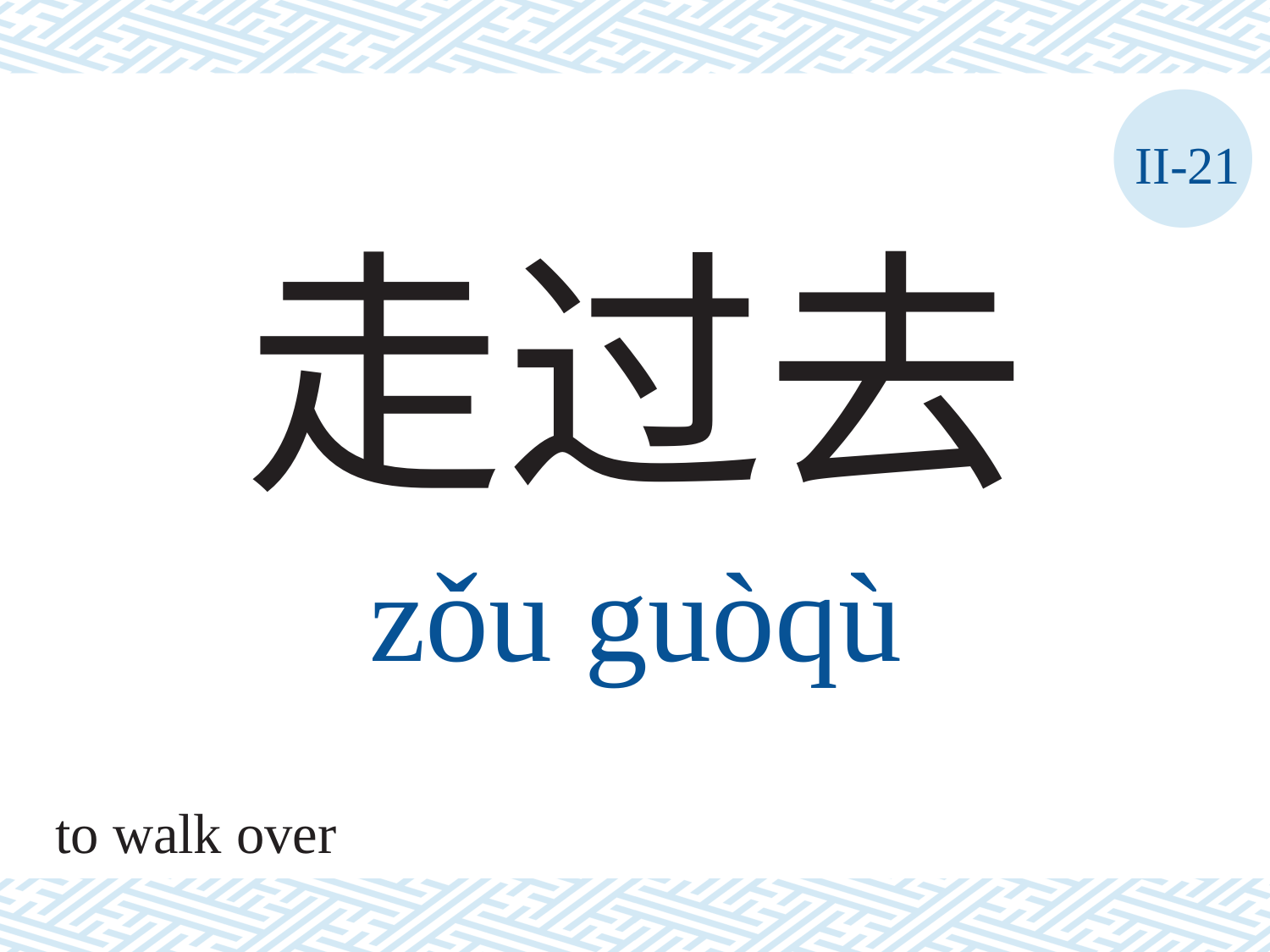

II-21
走过去
zǒu	guòqù
to walk over